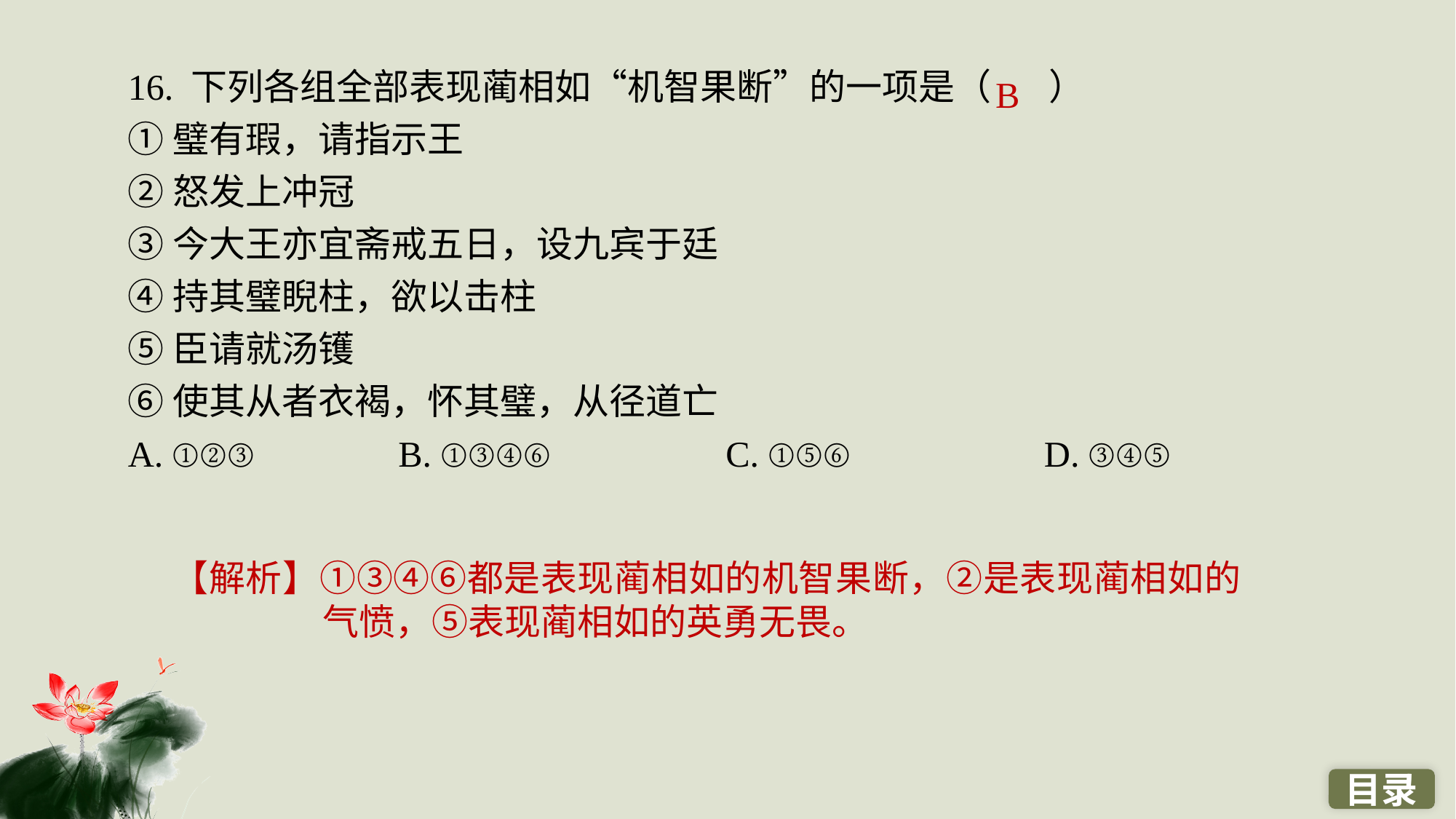

16. 下列各组全部表现蔺相如“机智果断”的一项是（       ）
①璧有瑕，请指示王
②怒发上冲冠
③今大王亦宜斋戒五日，设九宾于廷
④持其璧睨柱，欲以击柱
⑤臣请就汤镬
⑥使其从者衣褐，怀其璧，从径道亡
A. ①②③		 B. ①③④⑥		 C. ①⑤⑥ 		D. ③④⑤
B
【解析】①③④⑥都是表现蔺相如的机智果断，②是表现蔺相如的气愤，⑤表现蔺相如的英勇无畏。